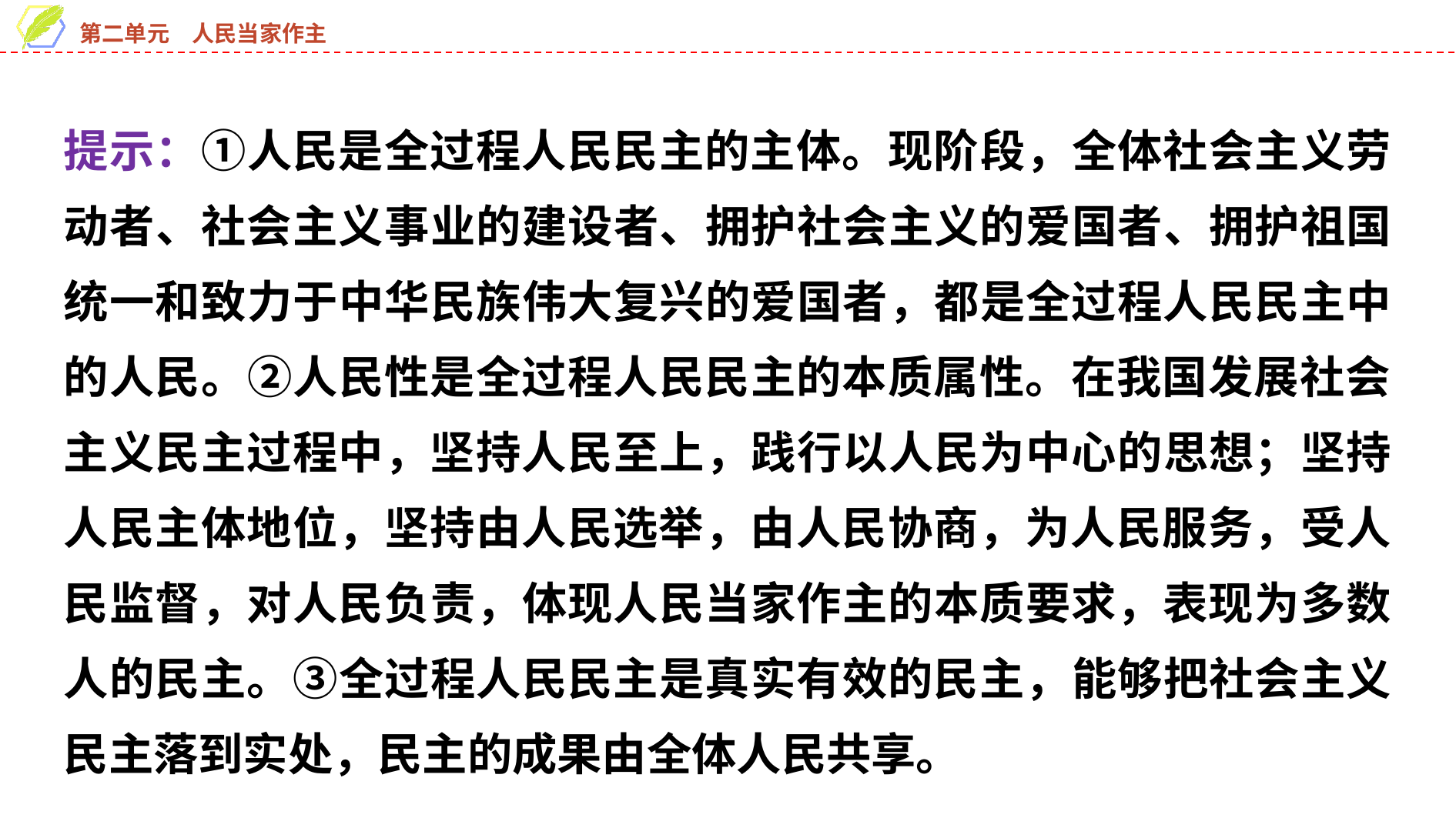

提示：①人民是全过程人民民主的主体。现阶段，全体社会主义劳动者、社会主义事业的建设者、拥护社会主义的爱国者、拥护祖国统一和致力于中华民族伟大复兴的爱国者，都是全过程人民民主中的人民。②人民性是全过程人民民主的本质属性。在我国发展社会主义民主过程中，坚持人民至上，践行以人民为中心的思想；坚持人民主体地位，坚持由人民选举，由人民协商，为人民服务，受人民监督，对人民负责，体现人民当家作主的本质要求，表现为多数人的民主。③全过程人民民主是真实有效的民主，能够把社会主义民主落到实处，民主的成果由全体人民共享。